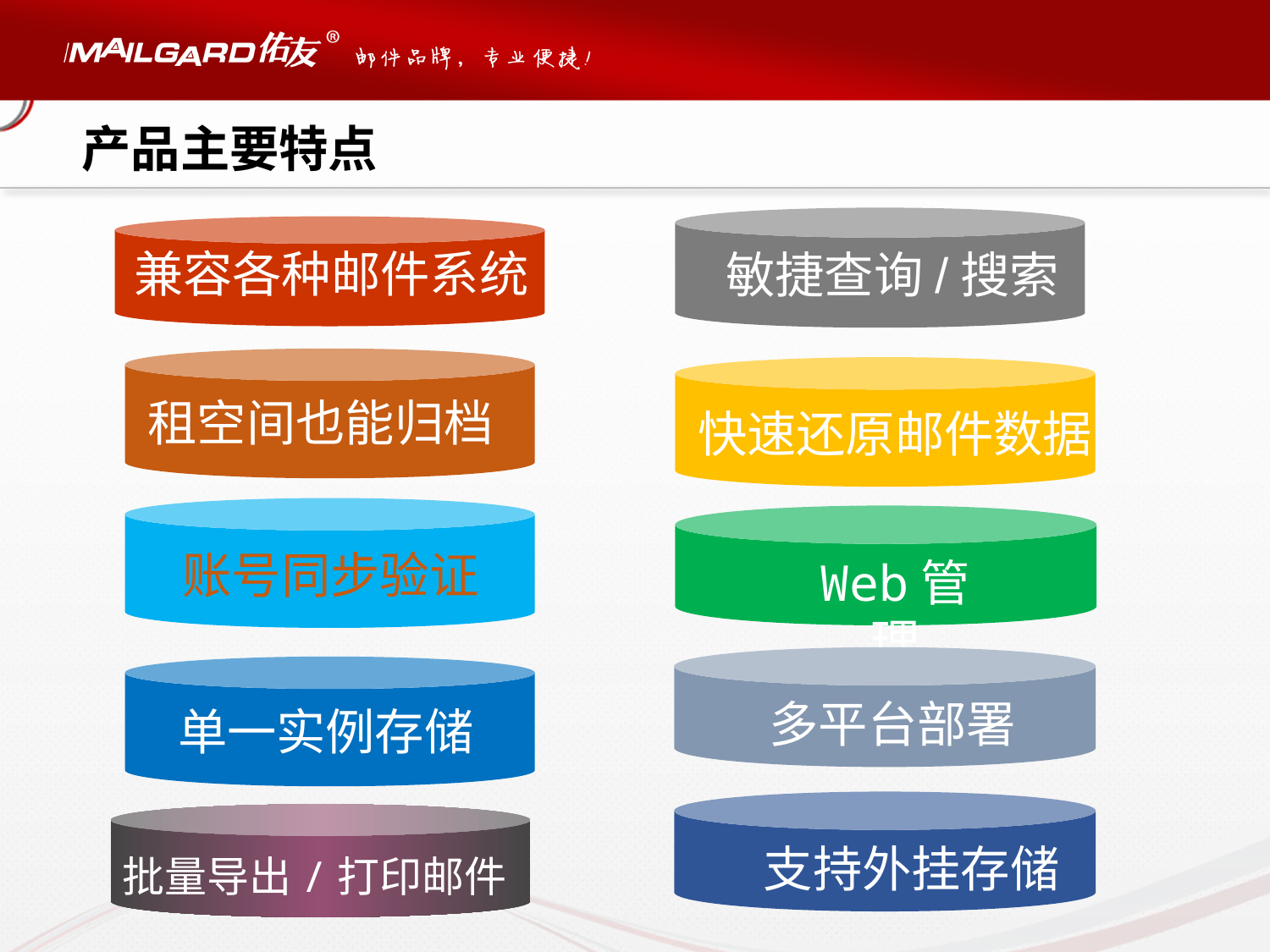

产品主要特点

兼容各种邮件系统
敏捷查询/搜索

租空间也能归档
快速还原邮件数据

账号同步验证
Web管理

多平台部署
单一实例存储

支持外挂存储
批量导出/打印邮件